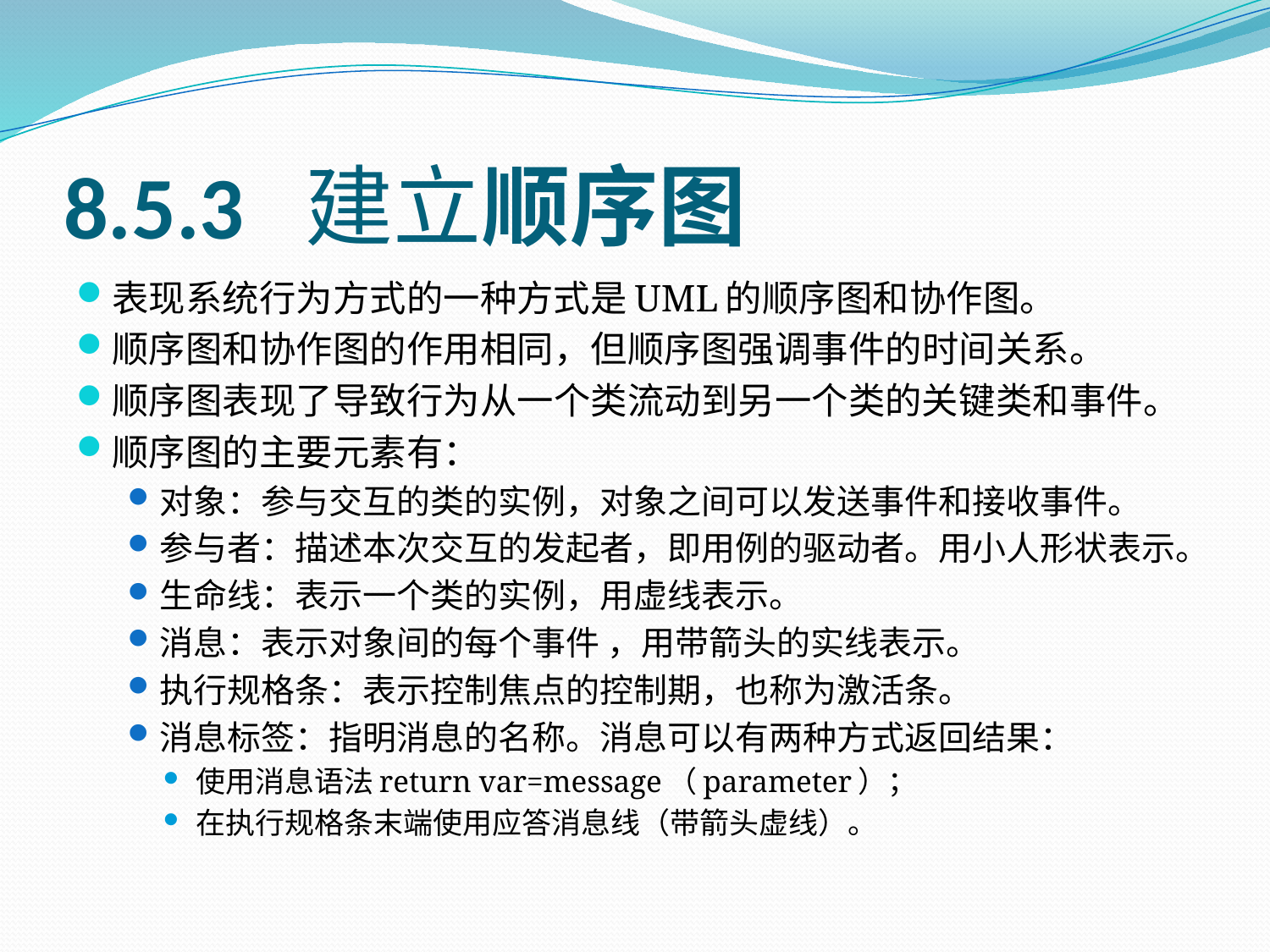

# 8.5.3  建立顺序图
表现系统行为方式的一种方式是UML的顺序图和协作图。
顺序图和协作图的作用相同，但顺序图强调事件的时间关系。
顺序图表现了导致行为从一个类流动到另一个类的关键类和事件。
顺序图的主要元素有：
对象：参与交互的类的实例，对象之间可以发送事件和接收事件。
参与者：描述本次交互的发起者，即用例的驱动者。用小人形状表示。
生命线：表示一个类的实例，用虚线表示。
消息：表示对象间的每个事件 ，用带箭头的实线表示。
执行规格条：表示控制焦点的控制期，也称为激活条。
消息标签：指明消息的名称。消息可以有两种方式返回结果：
使用消息语法return var=message（parameter）；
在执行规格条末端使用应答消息线（带箭头虚线）。